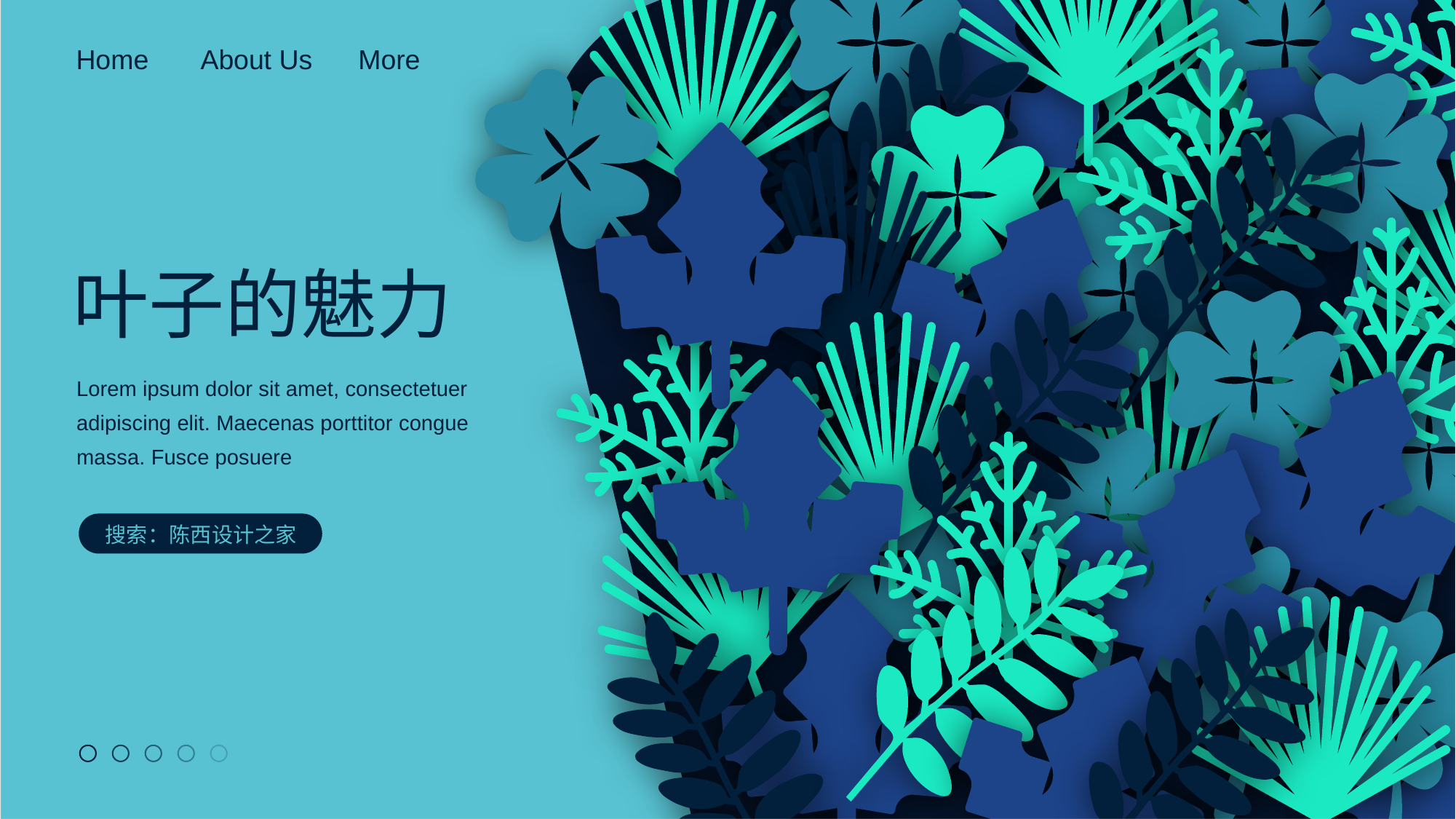

Home
About Us
More

叶子的魅力

Lorem ipsum dolor sit amet, consectetuer adipiscing elit. Maecenas porttitor congue massa. Fusce posuere

搜索：陈西设计之家